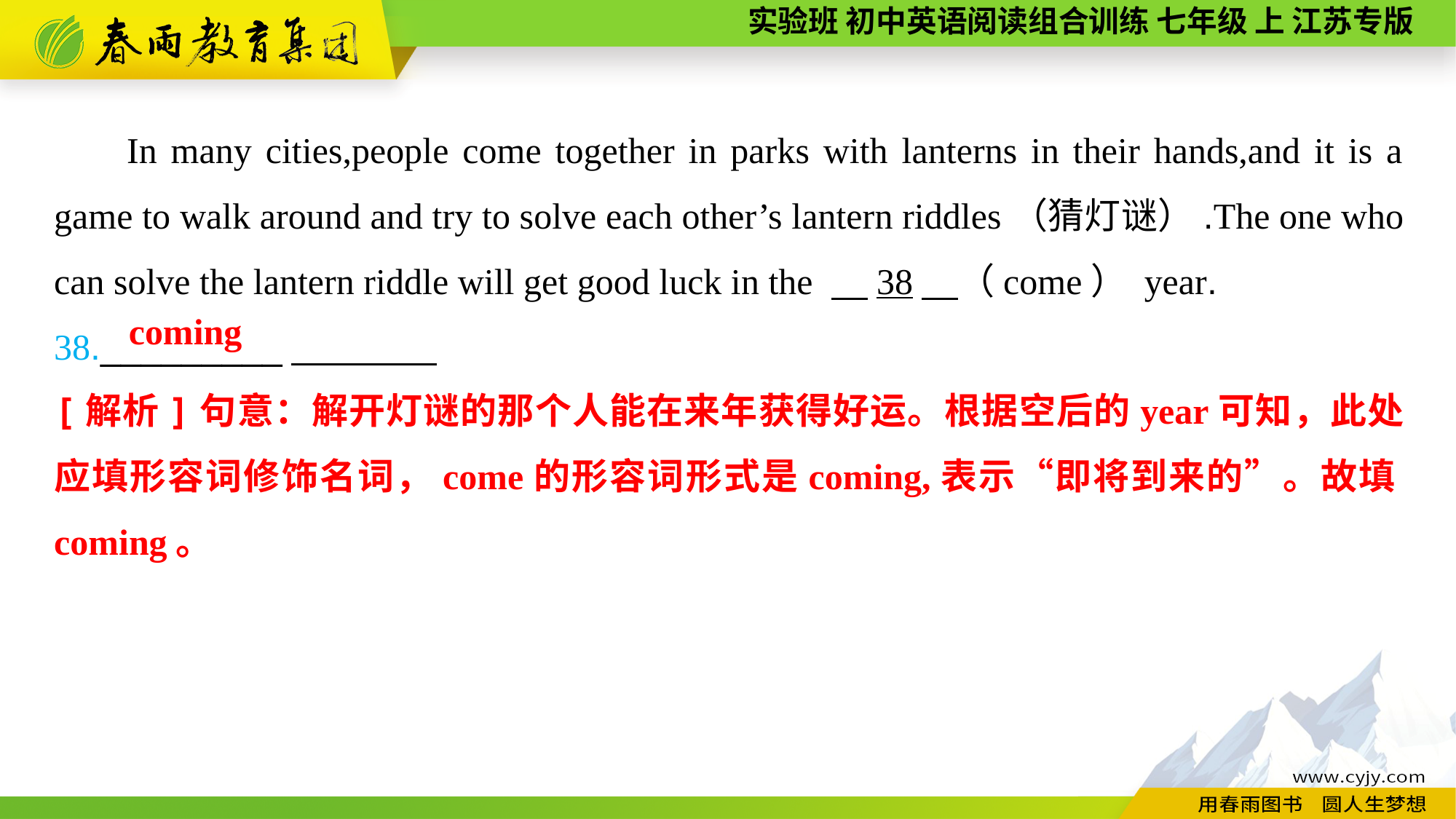

In many cities,people come together in parks with lanterns in their hands,and it is a game to walk around and try to solve each other’s lantern riddles（猜灯谜）.The one who can solve the lantern riddle will get good luck in the 　38　（come） year.
38._________
coming
[解析]句意：解开灯谜的那个人能在来年获得好运。根据空后的year可知，此处应填形容词修饰名词，come的形容词形式是coming,表示“即将到来的”。故填coming。